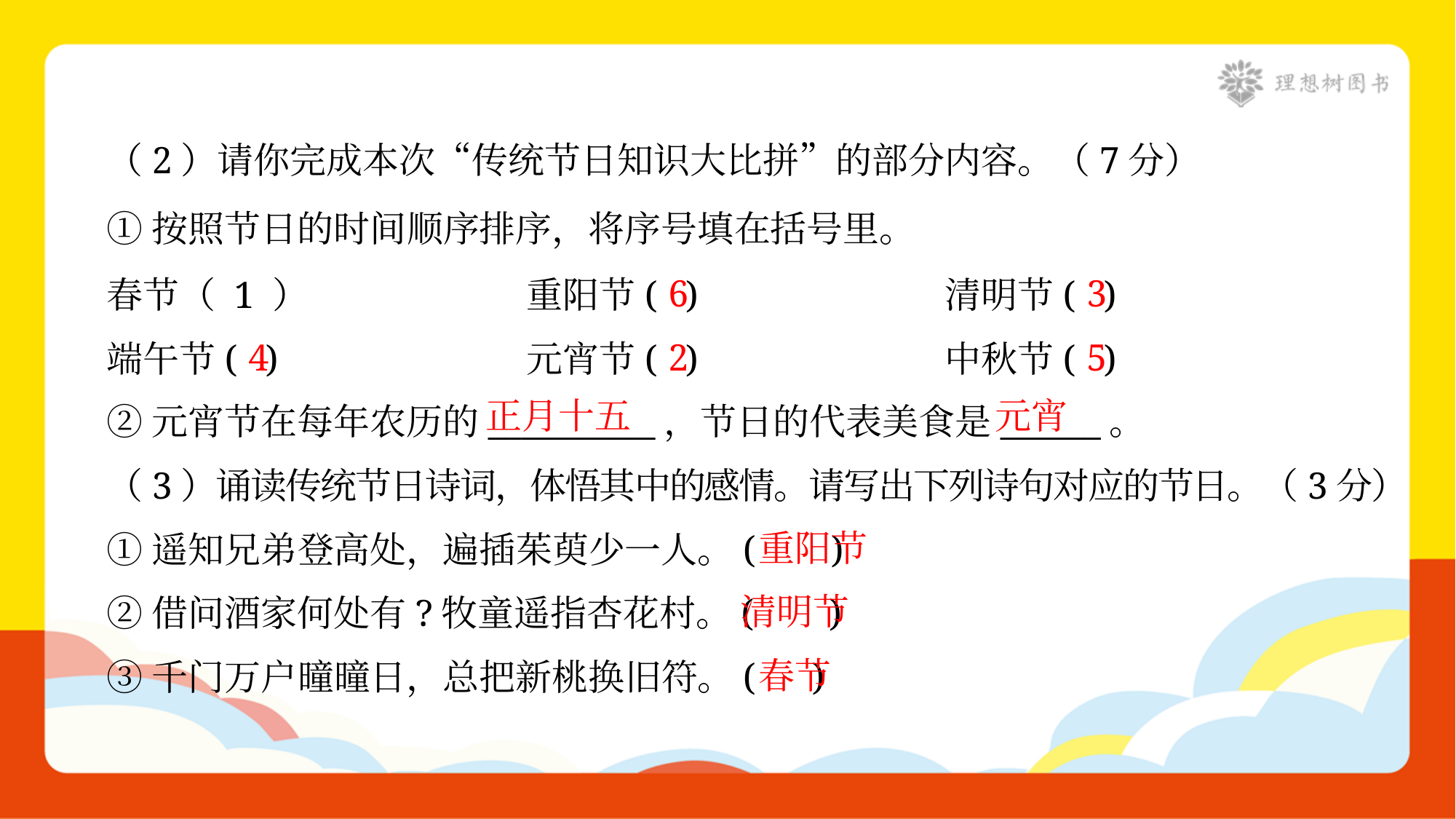

（2）请你完成本次“传统节日知识大比拼”的部分内容。（7分）
①按照节日的时间顺序排序，将序号填在括号里。
春节（ 1 ）	重阳节(   )	清明节(   )
端午节(   )	元宵节(   )	中秋节(   )
6
3
4
2
5
正月十五
元宵
②元宵节在每年农历的__________，节日的代表美食是______。
（3）诵读传统节日诗词，体悟其中的感情。请写出下列诗句对应的节日。（3分）
重阳节
①遥知兄弟登高处，遍插茱萸少一人。(        )
清明节
②借问酒家何处有?牧童遥指杏花村。(        )
春节
③千门万户曈曈日，总把新桃换旧符。(      )